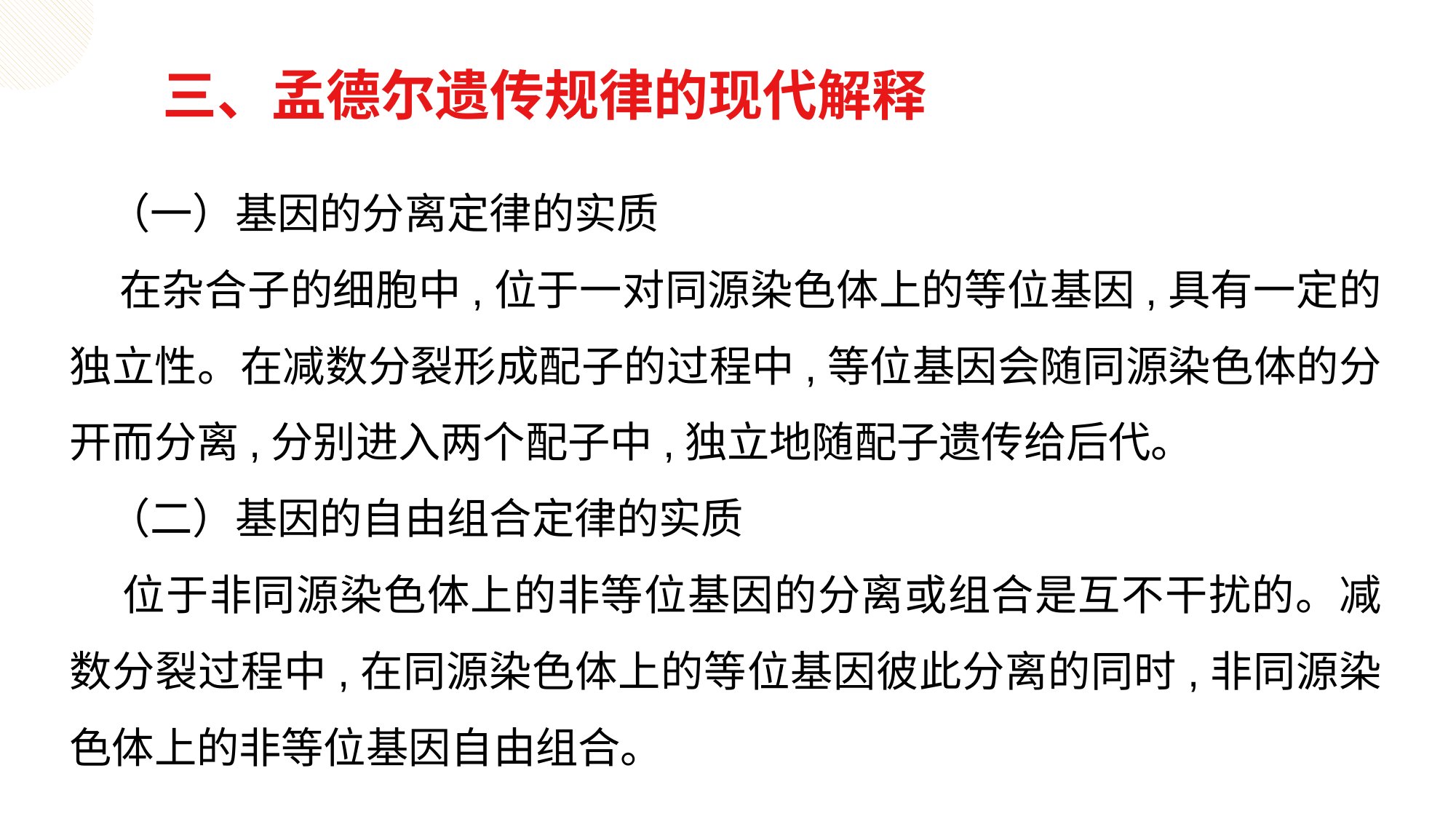

三、孟德尔遗传规律的现代解释
   （一）基因的分离定律的实质
    在杂合子的细胞中,位于一对同源染色体上的等位基因,具有一定的独立性。在减数分裂形成配子的过程中,等位基因会随同源染色体的分开而分离,分别进入两个配子中,独立地随配子遗传给后代。
   （二）基因的自由组合定律的实质
    位于非同源染色体上的非等位基因的分离或组合是互不干扰的。减数分裂过程中,在同源染色体上的等位基因彼此分离的同时,非同源染色体上的非等位基因自由组合。